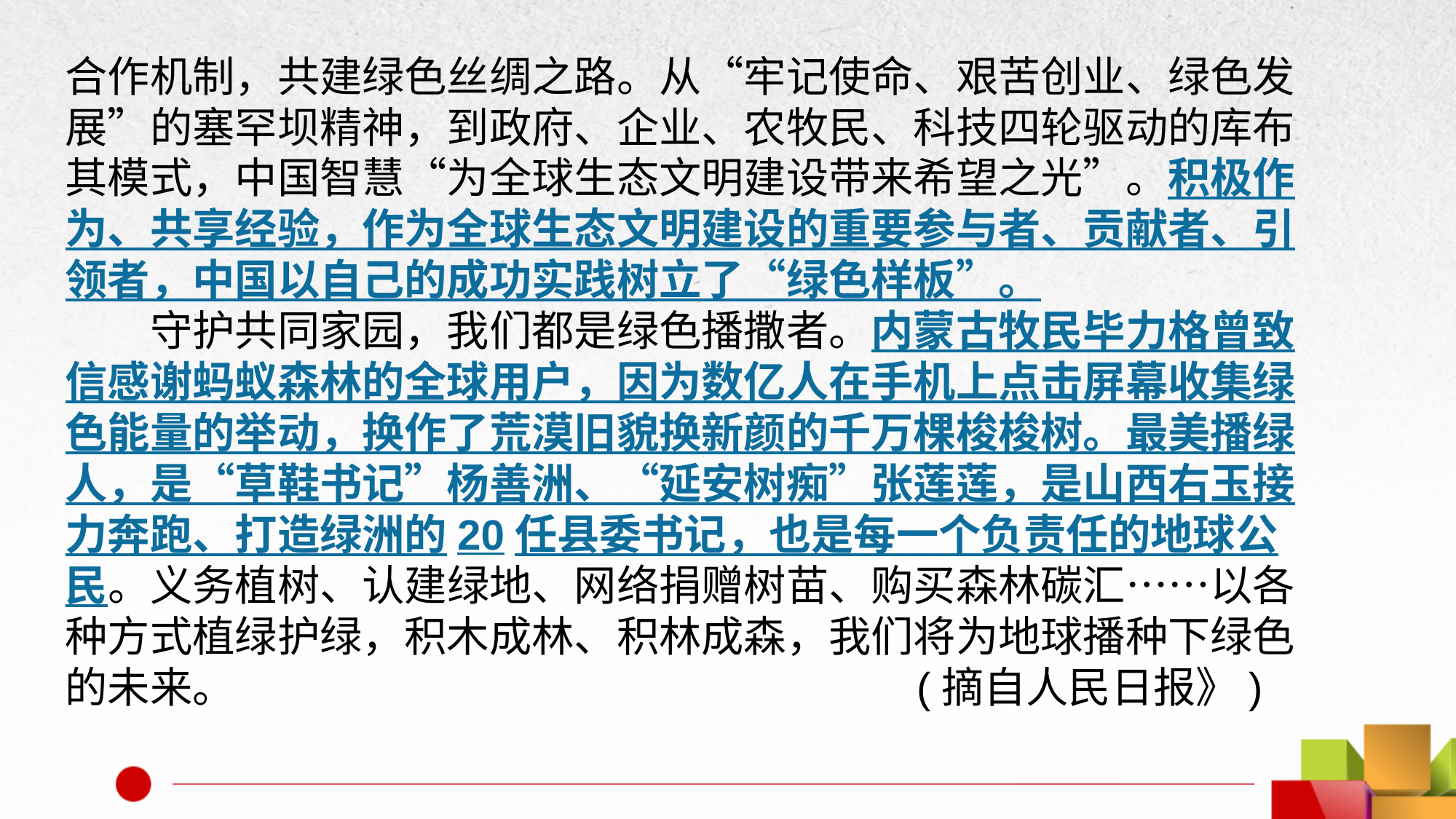

合作机制，共建绿色丝绸之路。从“牢记使命、艰苦创业、绿色发展”的塞罕坝精神，到政府、企业、农牧民、科技四轮驱动的库布其模式，中国智慧“为全球生态文明建设带来希望之光”。积极作为、共享经验，作为全球生态文明建设的重要参与者、贡献者、引领者，中国以自己的成功实践树立了“绿色样板”。
　　守护共同家园，我们都是绿色播撒者。内蒙古牧民毕力格曾致信感谢蚂蚁森林的全球用户，因为数亿人在手机上点击屏幕收集绿色能量的举动，换作了荒漠旧貌换新颜的千万棵梭梭树。最美播绿人，是“草鞋书记”杨善洲、“延安树痴”张莲莲，是山西右玉接力奔跑、打造绿洲的20任县委书记，也是每一个负责任的地球公民。义务植树、认建绿地、网络捐赠树苗、购买森林碳汇……以各种方式植绿护绿，积木成林、积林成森，我们将为地球播种下绿色的未来。                                                                       (摘自人民日报》)